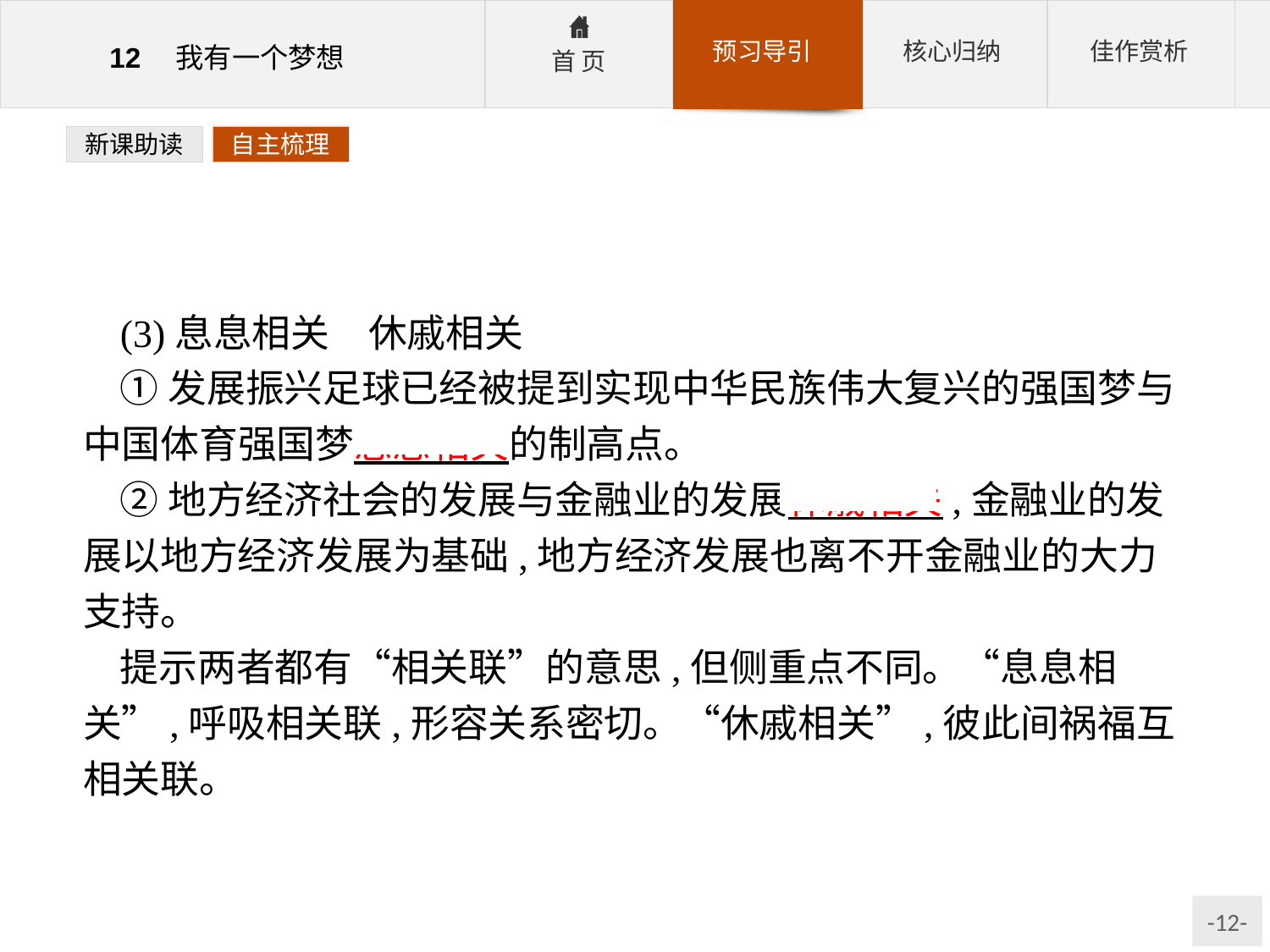

新课助读
自主梳理
(3)息息相关　休戚相关
①发展振兴足球已经被提到实现中华民族伟大复兴的强国梦与中国体育强国梦息息相关的制高点。
②地方经济社会的发展与金融业的发展休戚相关,金融业的发展以地方经济发展为基础,地方经济发展也离不开金融业的大力支持。
提示两者都有“相关联”的意思,但侧重点不同。“息息相关”,呼吸相关联,形容关系密切。“休戚相关”,彼此间祸福互相关联。